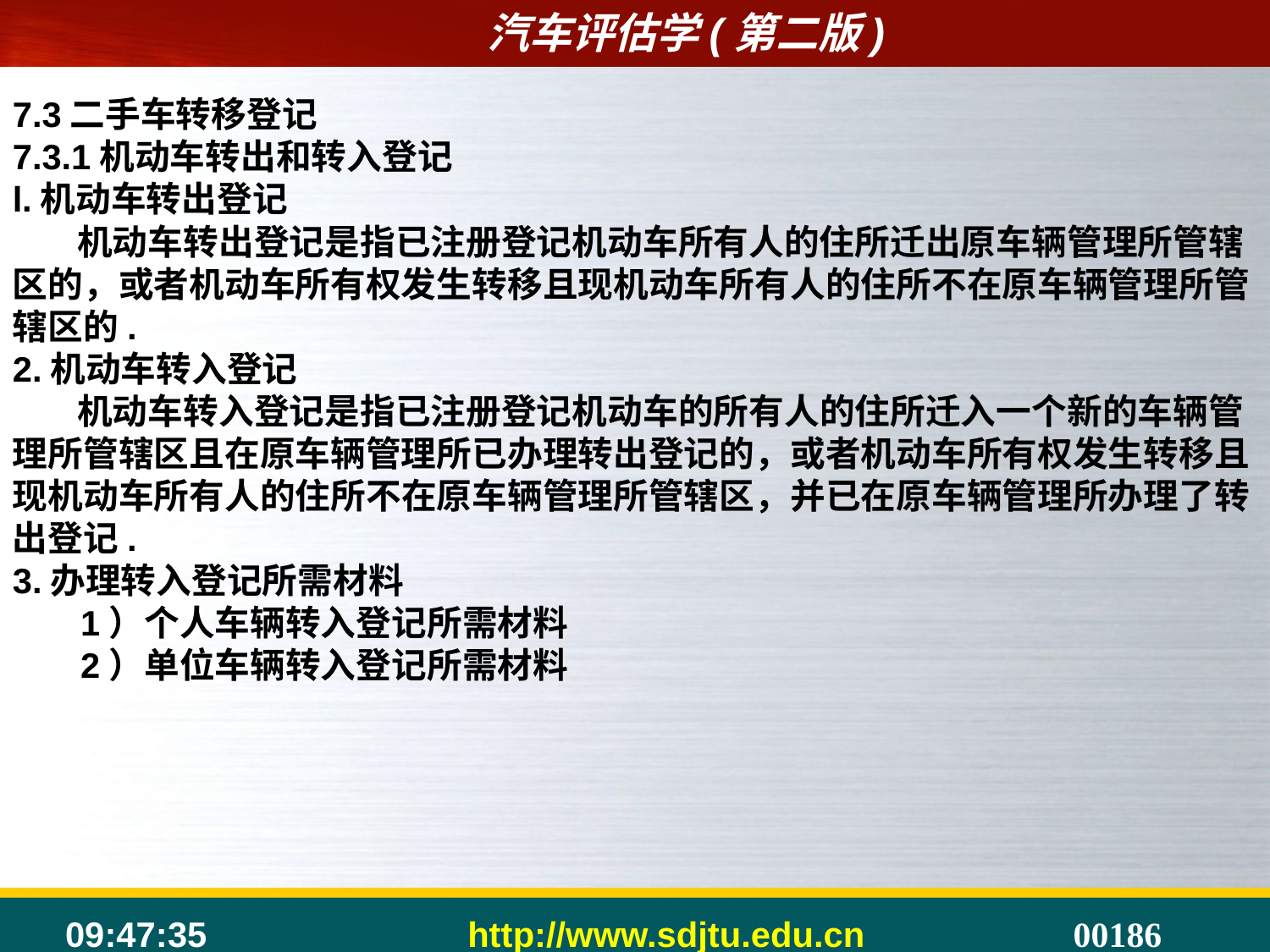

7.3二手车转移登记
7.3.1机动车转出和转入登记
l.机动车转出登记
       机动车转出登记是指已注册登记机动车所有人的住所迁出原车辆管理所管辖区的，或者机动车所有权发生转移且现机动车所有人的住所不在原车辆管理所管辖区的.
2.机动车转入登记
       机动车转入登记是指已注册登记机动车的所有人的住所迁入一个新的车辆管理所管辖区且在原车辆管理所已办理转出登记的，或者机动车所有权发生转移且现机动车所有人的住所不在原车辆管理所管辖区，并已在原车辆管理所办理了转出登记.
3.办理转入登记所需材料
       1）个人车辆转入登记所需材料
       2）单位车辆转入登记所需材料